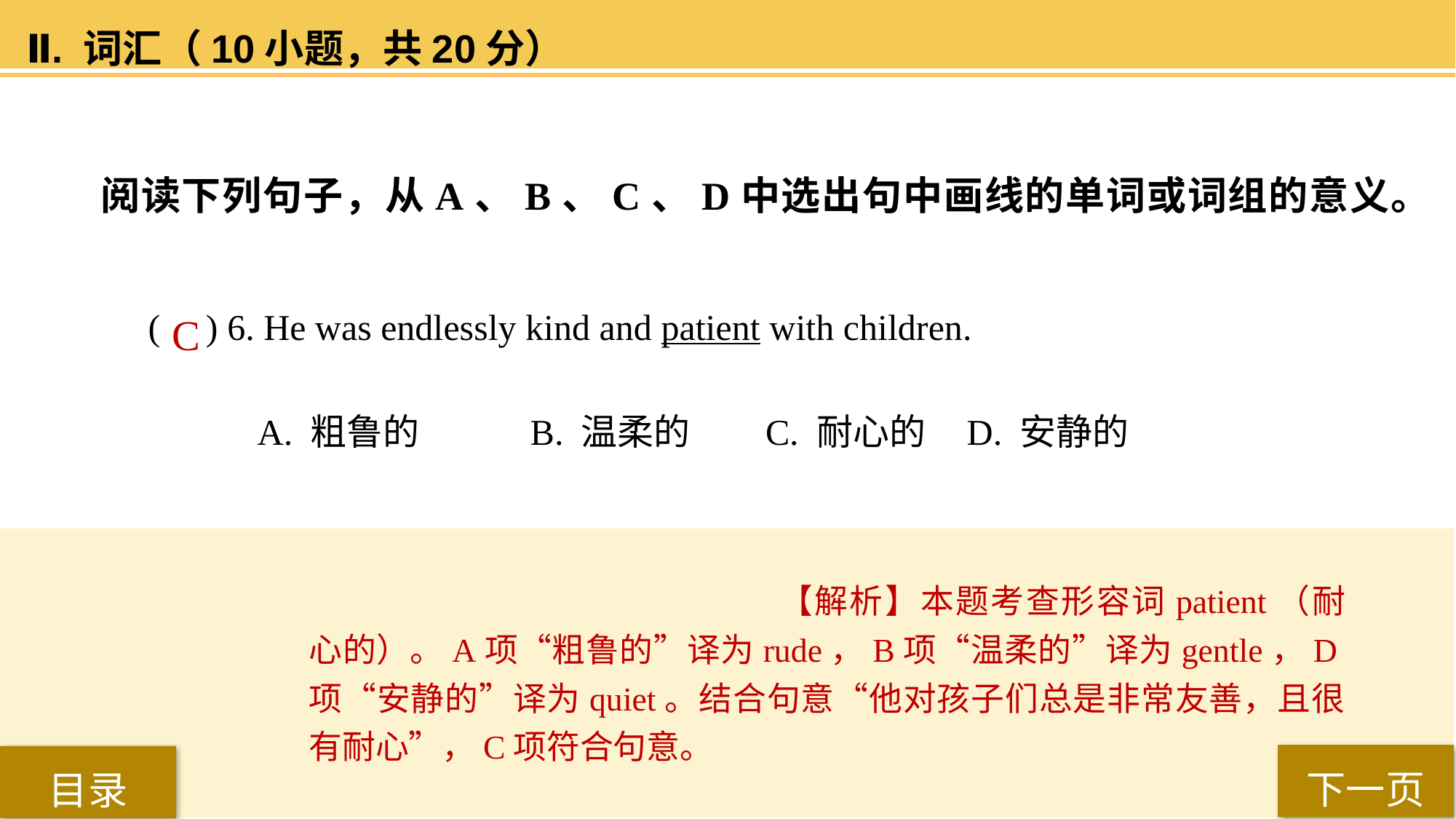

Ⅱ. 词汇（10小题，共20分）
阅读下列句子，从A、B、C、D中选出句中画线的单词或词组的意义。
(     ) 6. He was endlessly kind and patient with children.

A. 粗鲁的 	B. 温柔的	 C. 耐心的 	D. 安静的
C
【解析】本题考查形容词patient（耐心的）。A项“粗鲁的”译为rude，B项“温柔的”译为gentle，D项“安静的”译为quiet。结合句意“他对孩子们总是非常友善，且很有耐心”，C项符合句意。